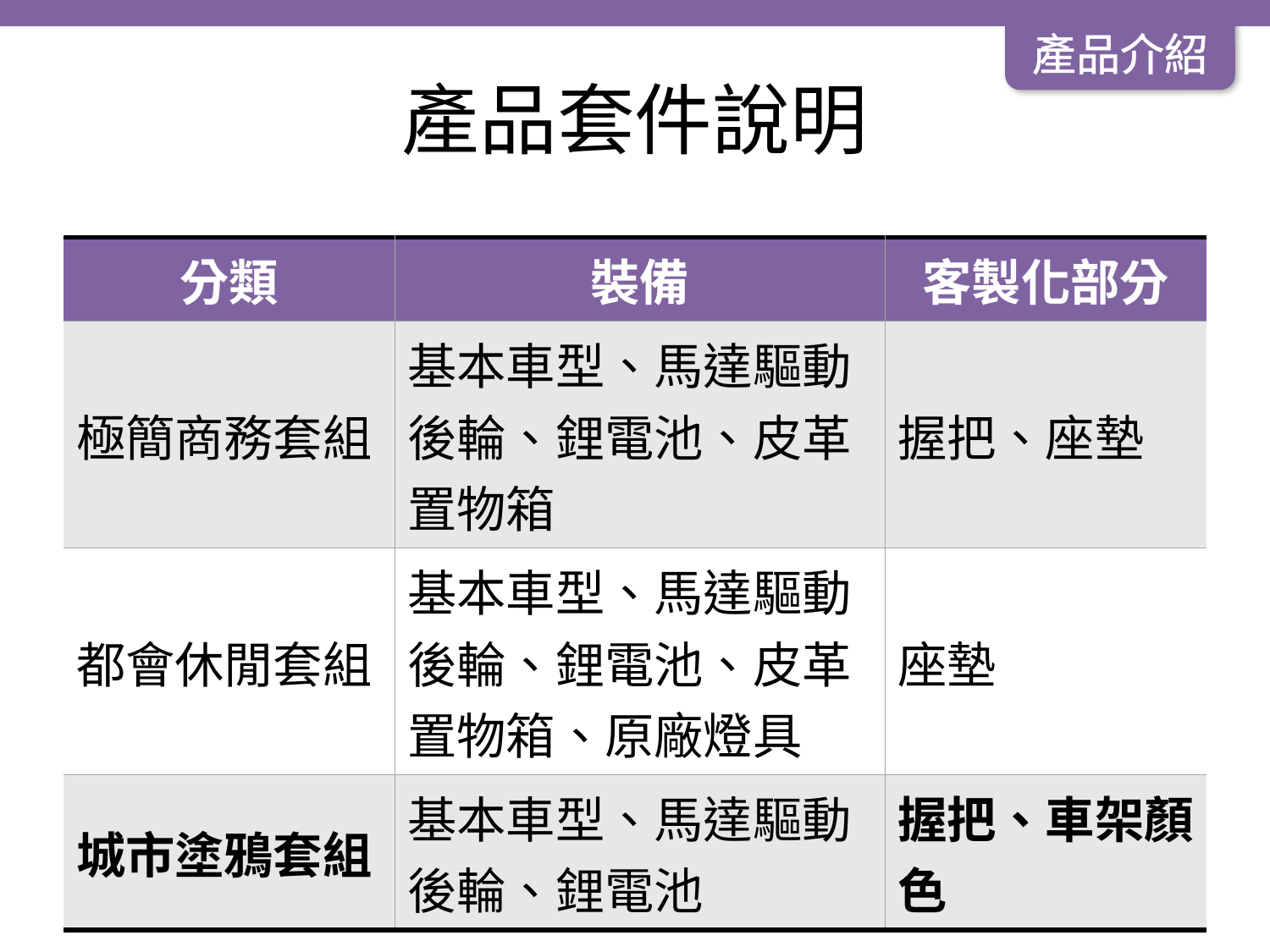

產品介紹
# 產品套件說明
| 分類 | 裝備 | 客製化部分 |
| --- | --- | --- |
| 極簡商務套組 | 基本車型、馬達驅動後輪、鋰電池、皮革置物箱 | 握把、座墊 |
| 都會休閒套組 | 基本車型、馬達驅動後輪、鋰電池、皮革置物箱、原廠燈具 | 座墊 |
| 城市塗鴉套組 | 基本車型、馬達驅動後輪、鋰電池 | 握把、車架顏色 |